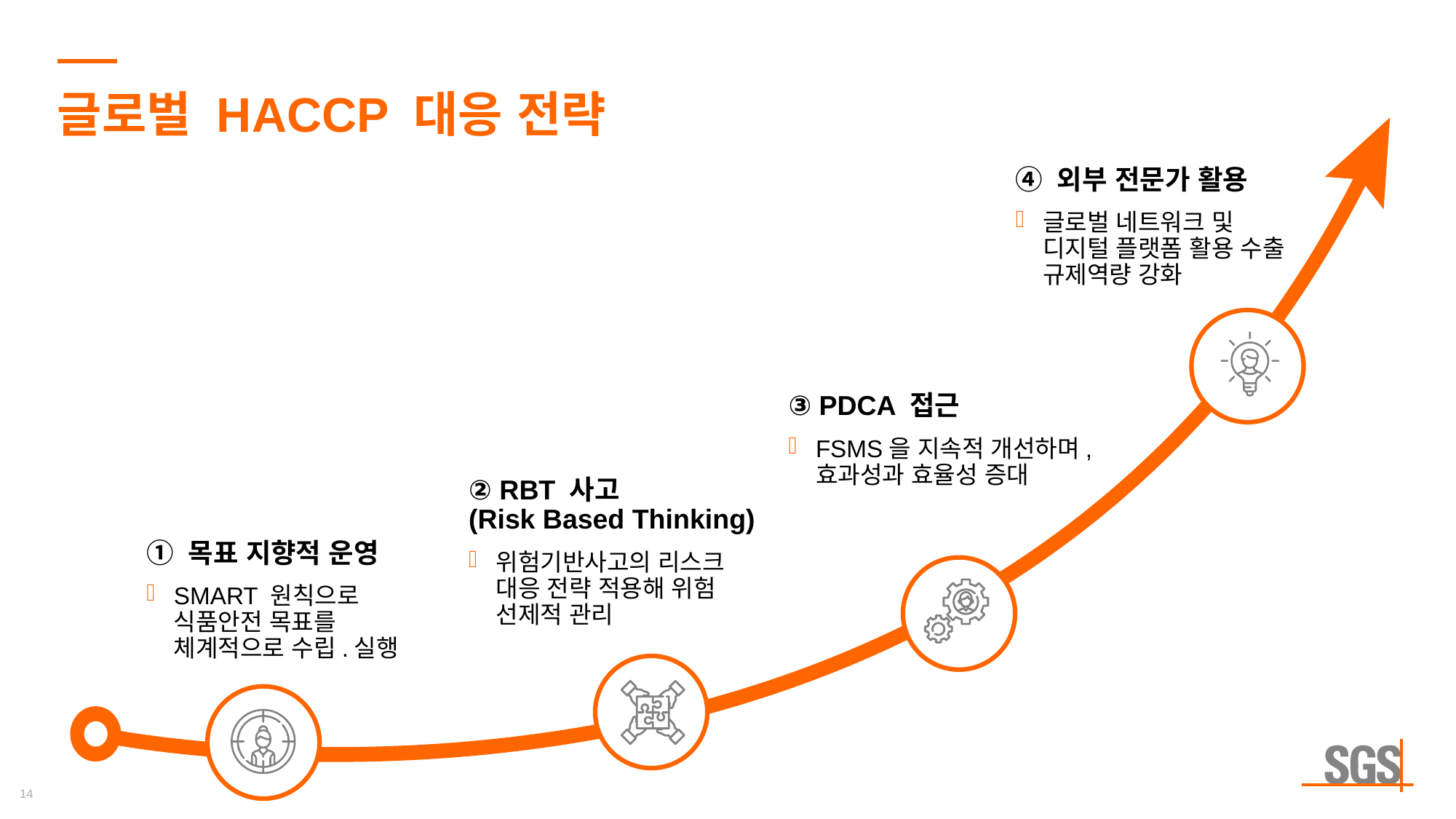

# 글로벌 HACCP 대응 전략

④ 외부 전문가 활용
글로벌 네트워크 및 디지털 플랫폼 활용 수출 규제역량 강화

③ PDCA 접근
FSMS을 지속적 개선하며, 효과성과 효율성 증대
② RBT 사고
(Risk Based Thinking)
위험기반사고의 리스크 대응 전략 적용해 위험 선제적 관리
① 목표 지향적 운영
SMART 원칙으로 식품안전 목표를   체계적으로 수립.실행